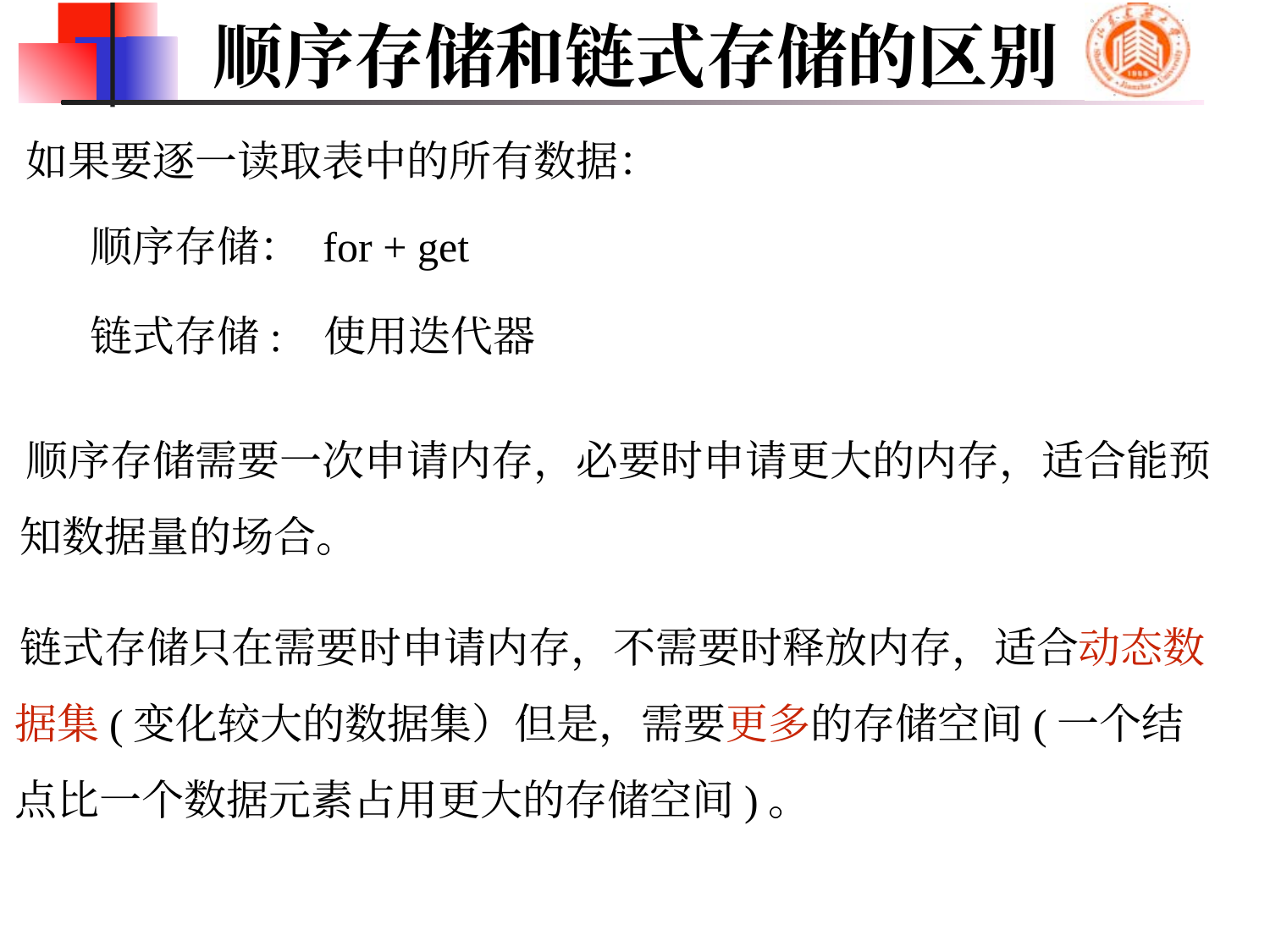

# 顺序存储和链式存储的区别
如果要逐一读取表中的所有数据：
顺序存储： for + get
链式存储:   使用迭代器
顺序存储需要一次申请内存，必要时申请更大的内存，适合能预知数据量的场合。
链式存储只在需要时申请内存，不需要时释放内存，适合动态数据集(变化较大的数据集）但是，需要更多的存储空间(一个结点比一个数据元素占用更大的存储空间)。